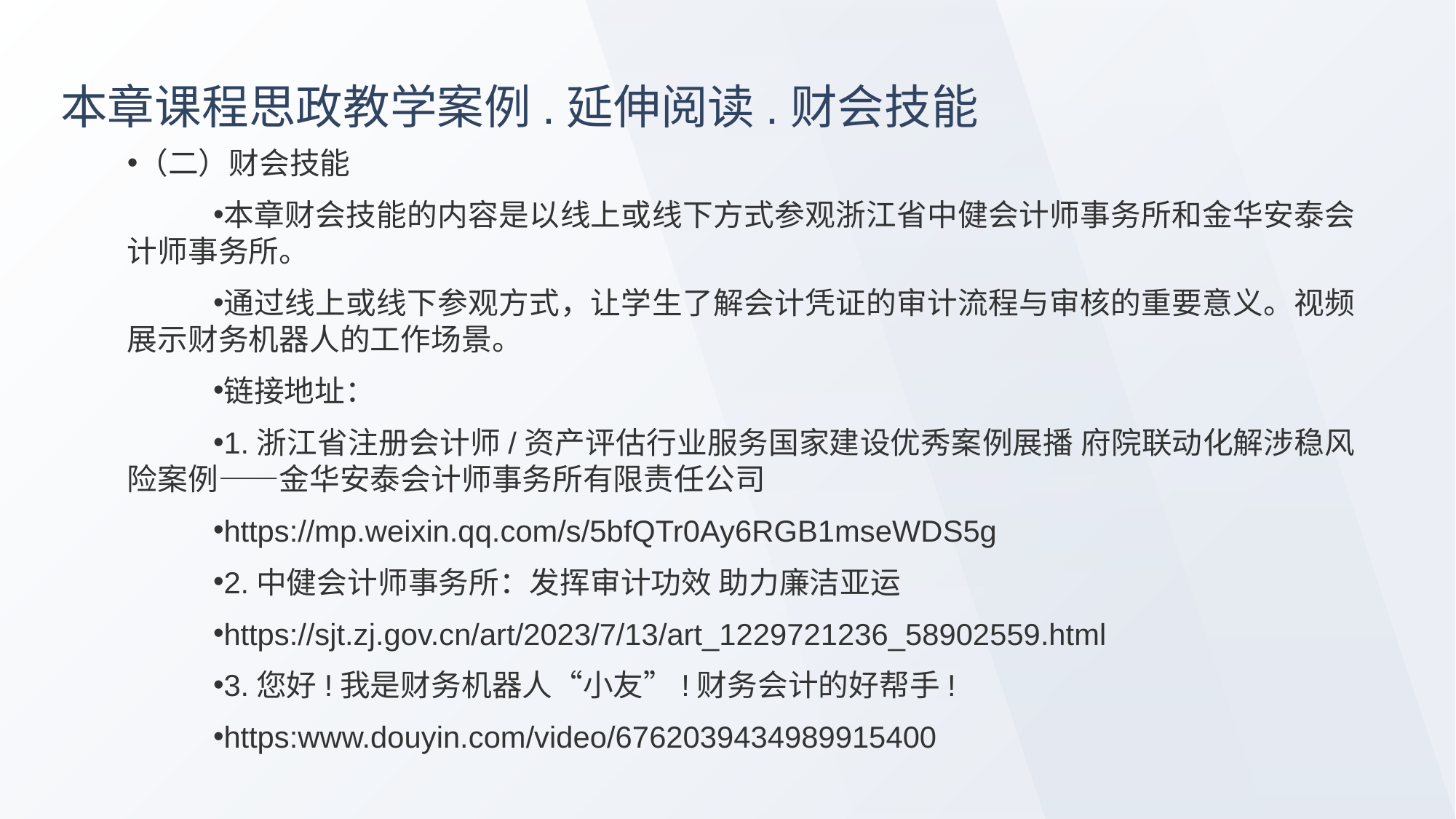

# 本章课程思政教学案例.延伸阅读.财会技能
（二）财会技能
本章财会技能的内容是以线上或线下方式参观浙江省中健会计师事务所和金华安泰会计师事务所。
通过线上或线下参观方式，让学生了解会计凭证的审计流程与审核的重要意义。视频展示财务机器人的工作场景。
链接地址：
1.浙江省注册会计师/资产评估行业服务国家建设优秀案例展播 府院联动化解涉稳风险案例——金华安泰会计师事务所有限责任公司
https://mp.weixin.qq.com/s/5bfQTr0Ay6RGB1mseWDS5g
2.中健会计师事务所：发挥审计功效 助力廉洁亚运
https://sjt.zj.gov.cn/art/2023/7/13/art_1229721236_58902559.html
3.您好!我是财务机器人“小友”!财务会计的好帮手!
https:www.douyin.com/video/6762039434989915400